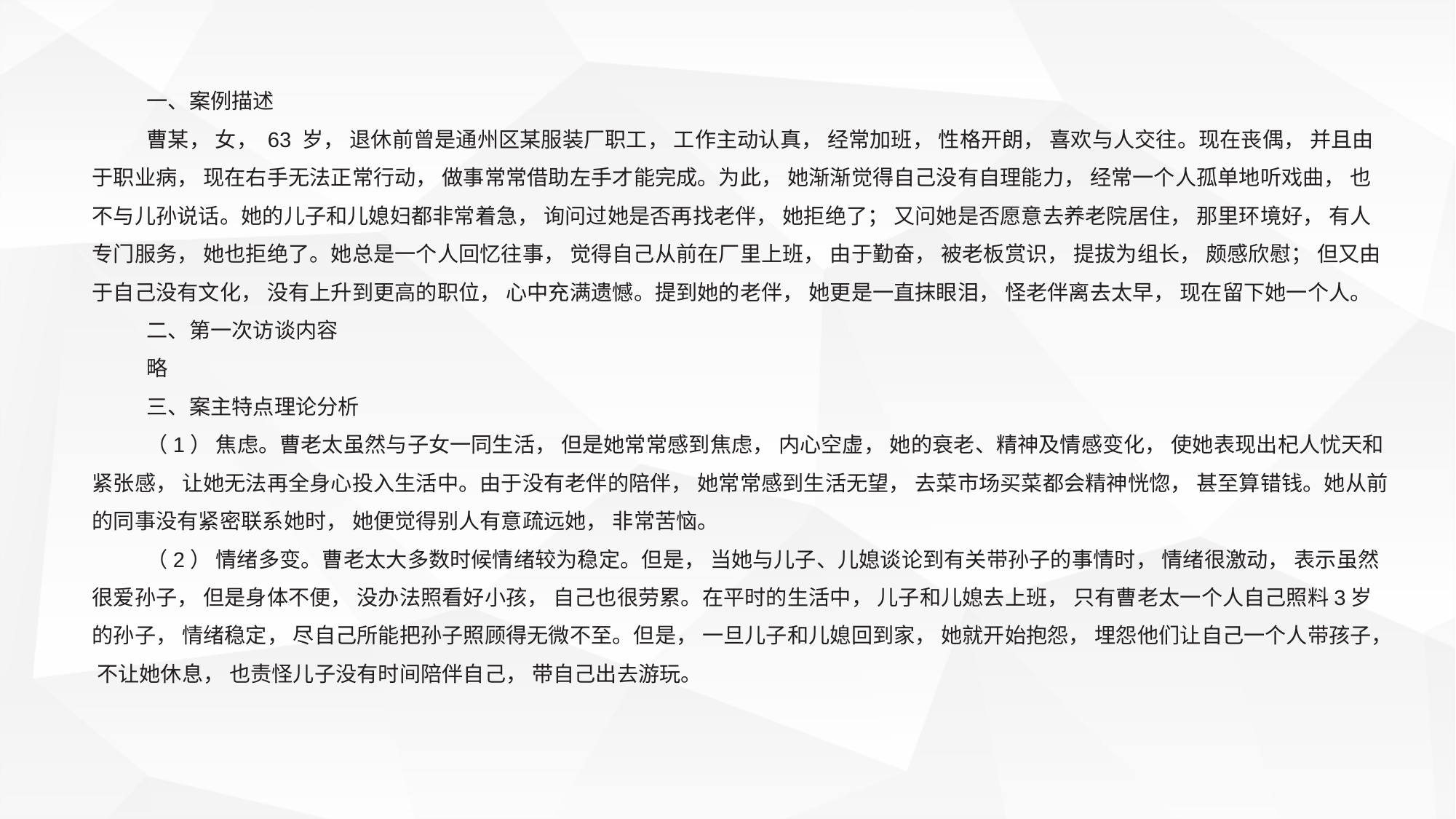

一、案例描述
曹某， 女， 63 岁， 退休前曾是通州区某服装厂职工， 工作主动认真， 经常加班， 性格开朗， 喜欢与人交往。现在丧偶， 并且由于职业病， 现在右手无法正常行动， 做事常常借助左手才能完成。为此， 她渐渐觉得自己没有自理能力， 经常一个人孤单地听戏曲， 也不与儿孙说话。她的儿子和儿媳妇都非常着急， 询问过她是否再找老伴， 她拒绝了； 又问她是否愿意去养老院居住， 那里环境好， 有人专门服务， 她也拒绝了。她总是一个人回忆往事， 觉得自己从前在厂里上班， 由于勤奋， 被老板赏识， 提拔为组长， 颇感欣慰； 但又由于自己没有文化， 没有上升到更高的职位， 心中充满遗憾。提到她的老伴， 她更是一直抹眼泪， 怪老伴离去太早， 现在留下她一个人。
二、第一次访谈内容
略
三、案主特点理论分析
（1） 焦虑。曹老太虽然与子女一同生活， 但是她常常感到焦虑， 内心空虚， 她的衰老、精神及情感变化， 使她表现出杞人忧天和紧张感， 让她无法再全身心投入生活中。由于没有老伴的陪伴， 她常常感到生活无望， 去菜市场买菜都会精神恍惚， 甚至算错钱。她从前的同事没有紧密联系她时， 她便觉得别人有意疏远她， 非常苦恼。
（2） 情绪多变。曹老太大多数时候情绪较为稳定。但是， 当她与儿子、儿媳谈论到有关带孙子的事情时， 情绪很激动， 表示虽然很爱孙子， 但是身体不便， 没办法照看好小孩， 自己也很劳累。在平时的生活中， 儿子和儿媳去上班， 只有曹老太一个人自己照料3岁的孙子， 情绪稳定， 尽自己所能把孙子照顾得无微不至。但是， 一旦儿子和儿媳回到家， 她就开始抱怨， 埋怨他们让自己一个人带孩子， 不让她休息， 也责怪儿子没有时间陪伴自己， 带自己出去游玩。